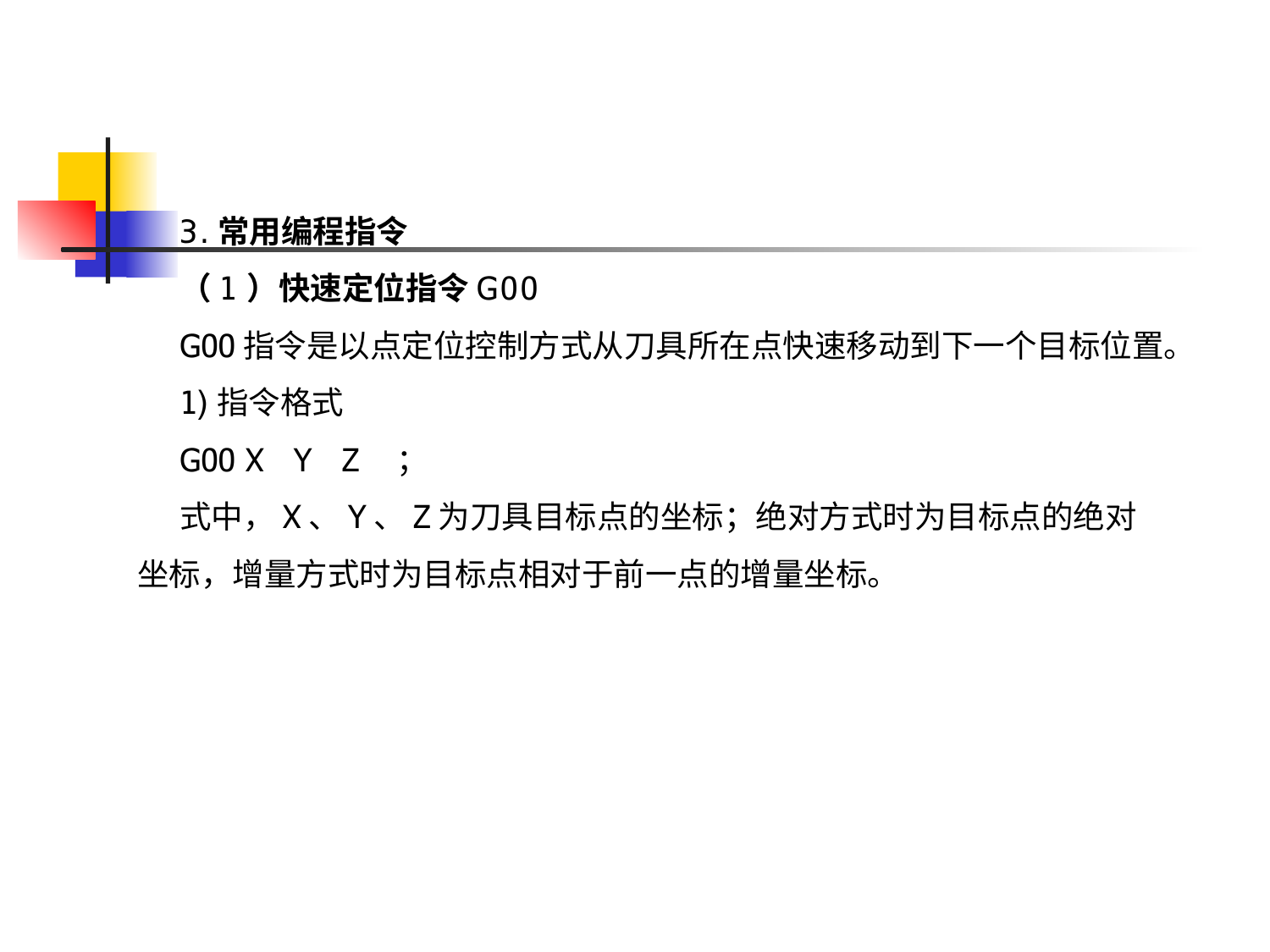

3.常用编程指令
（1）快速定位指令G00
G00指令是以点定位控制方式从刀具所在点快速移动到下一个目标位置。
1)指令格式
G00 X   Y   Z   ；
式中，X、Y、Z为刀具目标点的坐标；绝对方式时为目标点的绝对坐标，增量方式时为目标点相对于前一点的增量坐标。